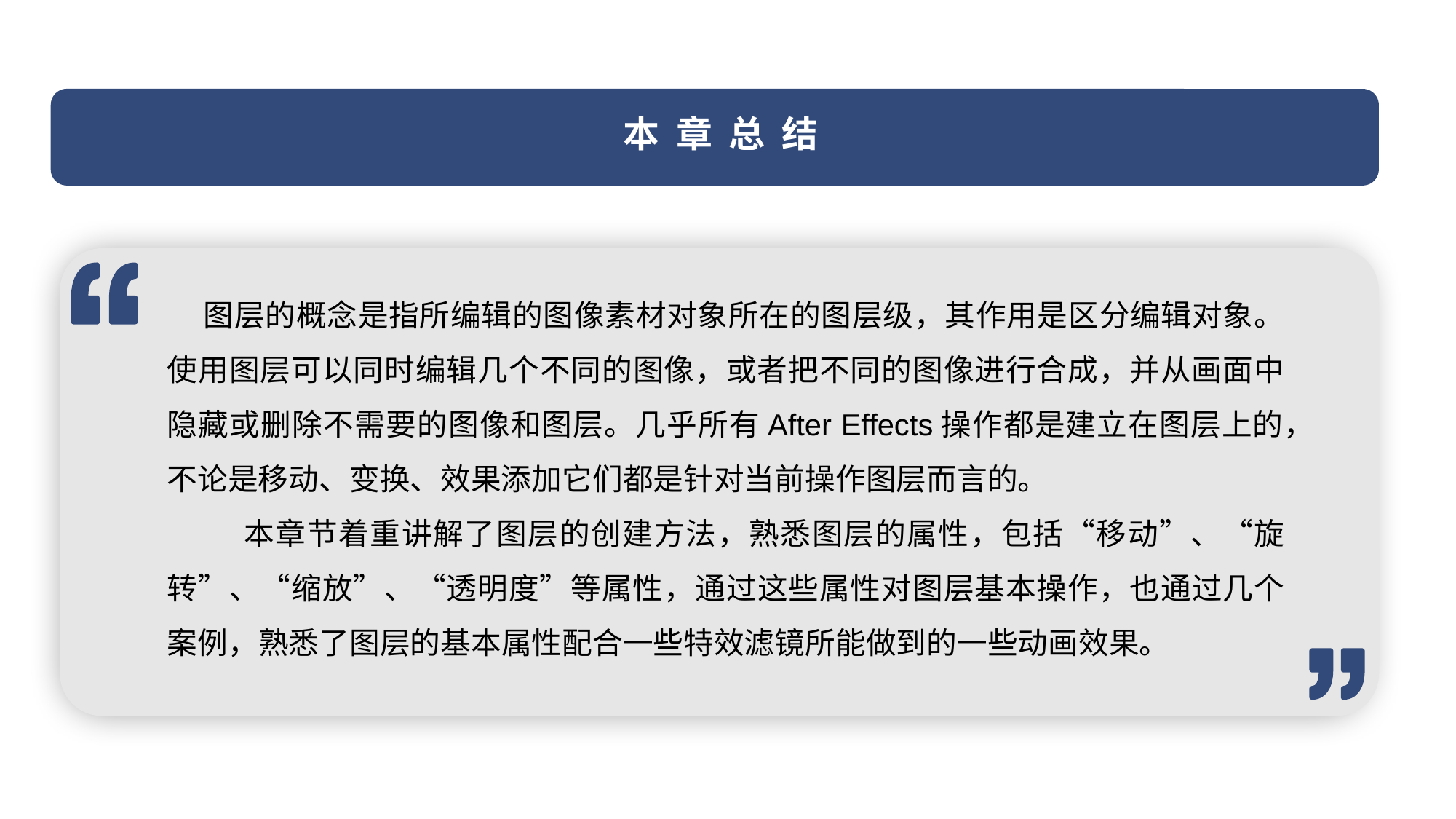

本  章  总  结

图层的概念是指所编辑的图像素材对象所在的图层级，其作用是区分编辑对象。使用图层可以同时编辑几个不同的图像，或者把不同的图像进行合成，并从画面中隐藏或删除不需要的图像和图层。几乎所有After Effects操作都是建立在图层上的，不论是移动、变换、效果添加它们都是针对当前操作图层而言的。
    本章节着重讲解了图层的创建方法，熟悉图层的属性，包括“移动”、“旋转”、“缩放”、“透明度”等属性，通过这些属性对图层基本操作，也通过几个案例，熟悉了图层的基本属性配合一些特效滤镜所能做到的一些动画效果。